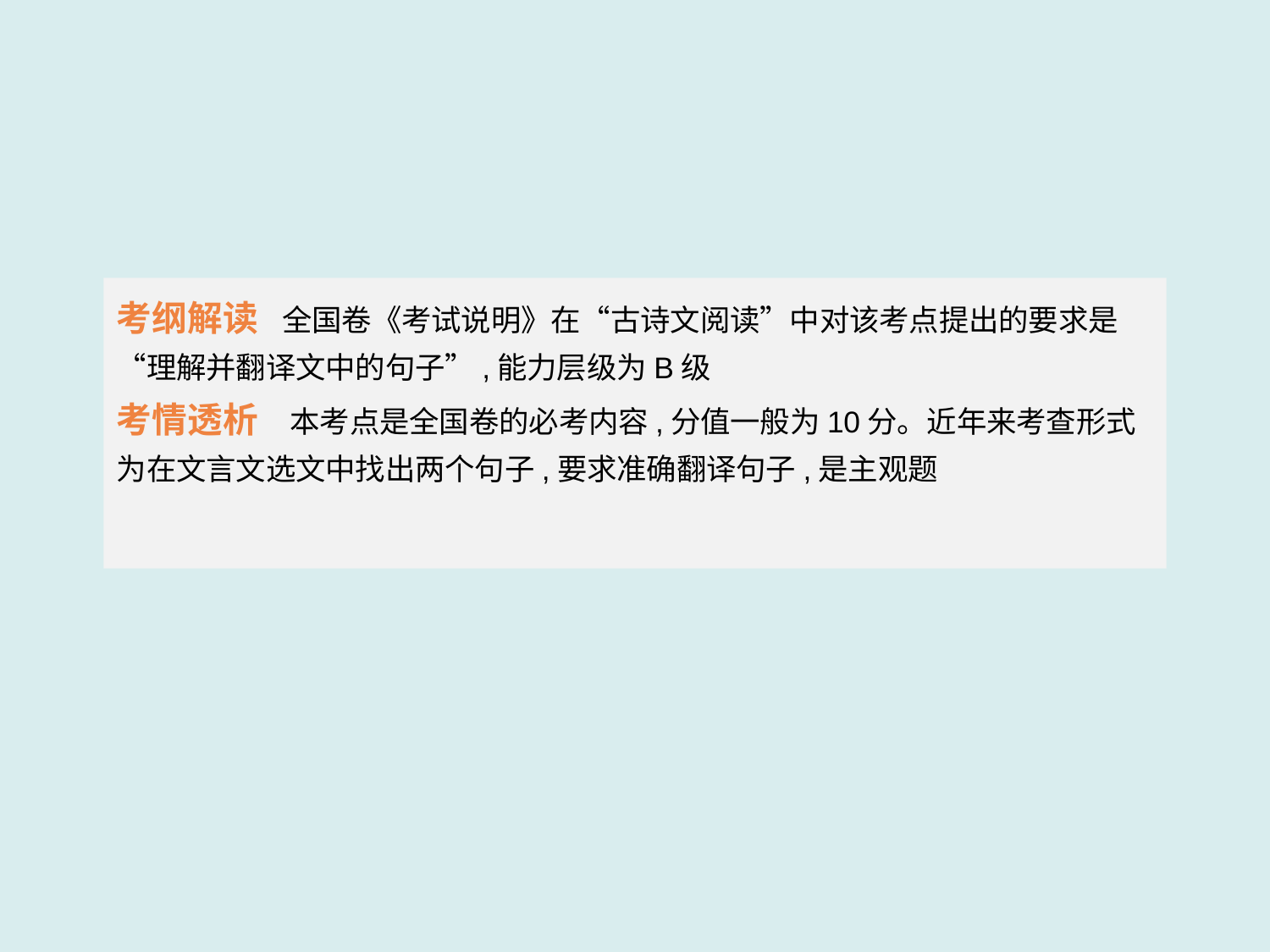

考纲解读   全国卷《考试说明》在“古诗文阅读”中对该考点提出的要求是“理解并翻译文中的句子”,能力层级为B级
考情透析    本考点是全国卷的必考内容,分值一般为10分。近年来考查形式为在文言文选文中找出两个句子,要求准确翻译句子,是主观题